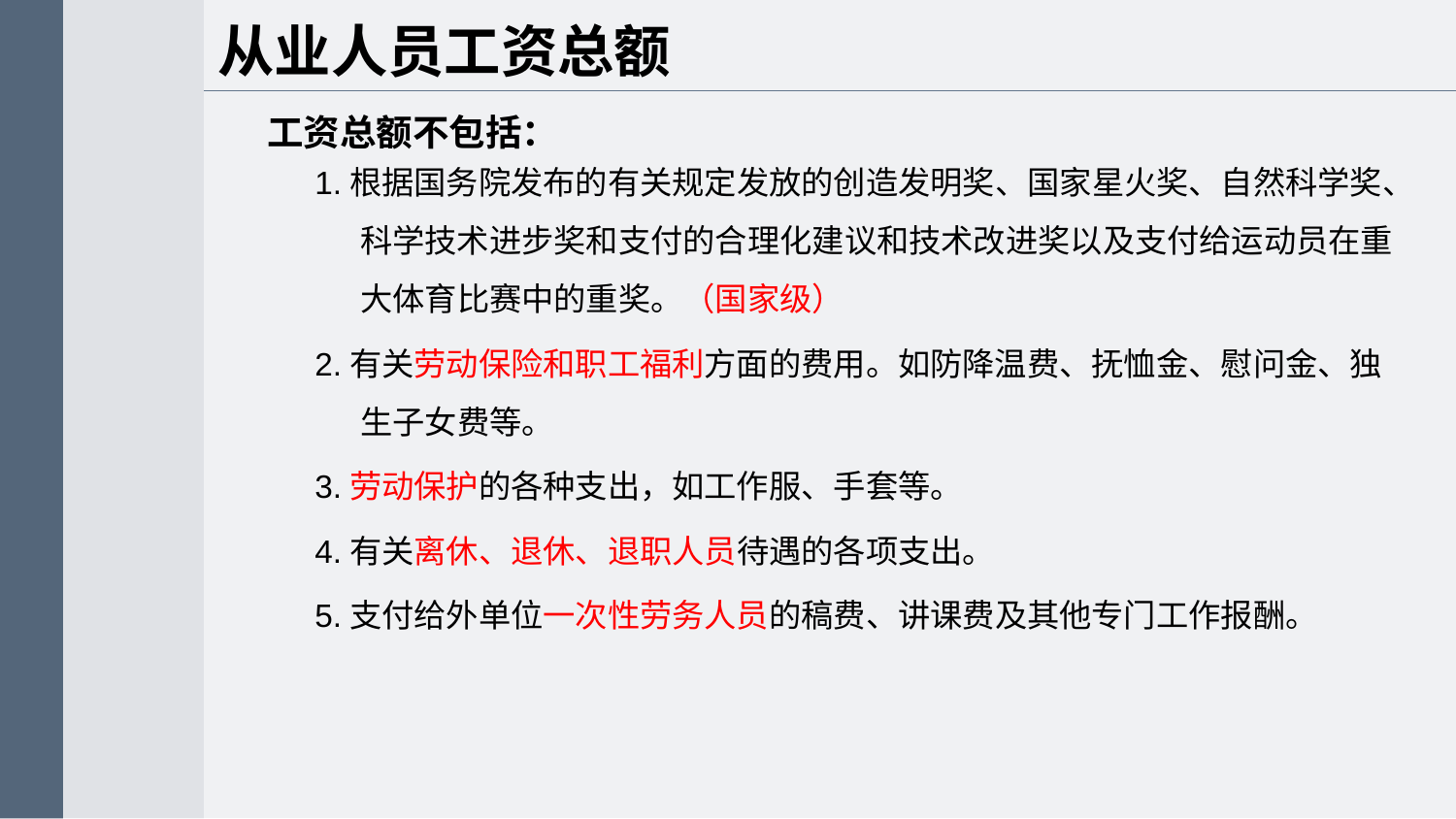

从业人员工资总额

1.根据国务院发布的有关规定发放的创造发明奖、国家星火奖、自然科学奖、科学技术进步奖和支付的合理化建议和技术改进奖以及支付给运动员在重大体育比赛中的重奖。（国家级）
2.有关劳动保险和职工福利方面的费用。如防降温费、抚恤金、慰问金、独生子女费等。
3.劳动保护的各种支出，如工作服、手套等。
4.有关离休、退休、退职人员待遇的各项支出。
5.支付给外单位一次性劳务人员的稿费、讲课费及其他专门工作报酬。

工资总额不包括：